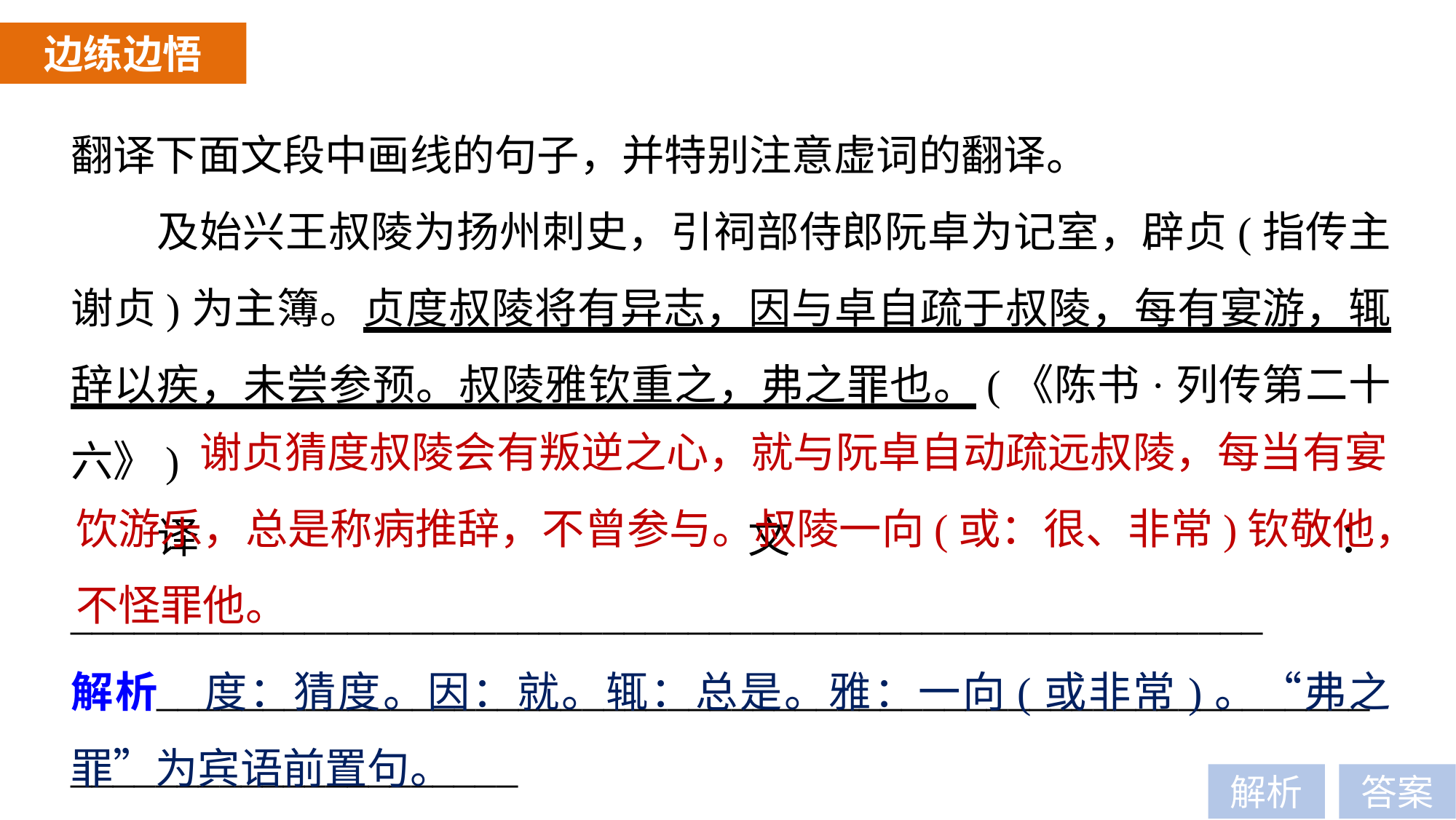

边练边悟
翻译下面文段中画线的句子，并特别注意虚词的翻译。
及始兴王叔陵为扬州刺史，引祠部侍郎阮卓为记室，辟贞(指传主谢贞)为主簿。贞度叔陵将有异志，因与卓自疏于叔陵，每有宴游，辄辞以疾，未尝参预。叔陵雅钦重之，弗之罪也。(《陈书·列传第二十六》)
译文：________________________________________________________
______________________________________________________________________________
            谢贞猜度叔陵会有叛逆之心，就与阮卓自动疏远叔陵，每当有宴饮游乐，总是称病推辞，不曾参与。叔陵一向(或：很、非常)钦敬他，不怪罪他。
解析　度：猜度。因：就。辄：总是。雅：一向(或非常)。“弗之罪”为宾语前置句。
解析
答案